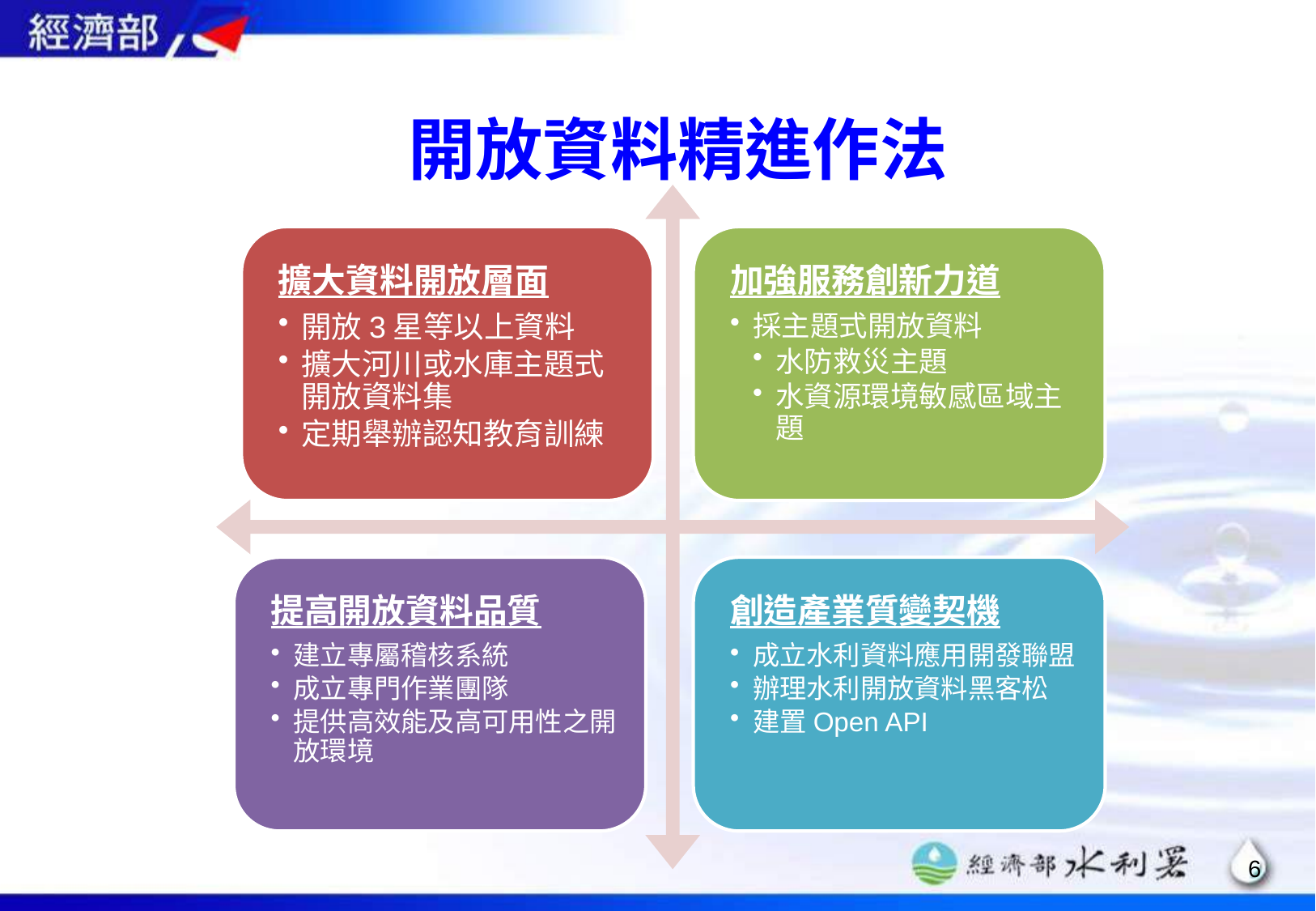

#

開放資料精進作法
擴大資料開放層面
開放3星等以上資料
擴大河川或水庫主題式開放資料集
定期舉辦認知教育訓練
加強服務創新力道
採主題式開放資料
水防救災主題
水資源環境敏感區域主題
提高開放資料品質
建立專屬稽核系統
成立專門作業團隊
提供高效能及高可用性之開放環境
創造產業質變契機
成立水利資料應用開發聯盟
辦理水利開放資料黑客松
建置Open API
6